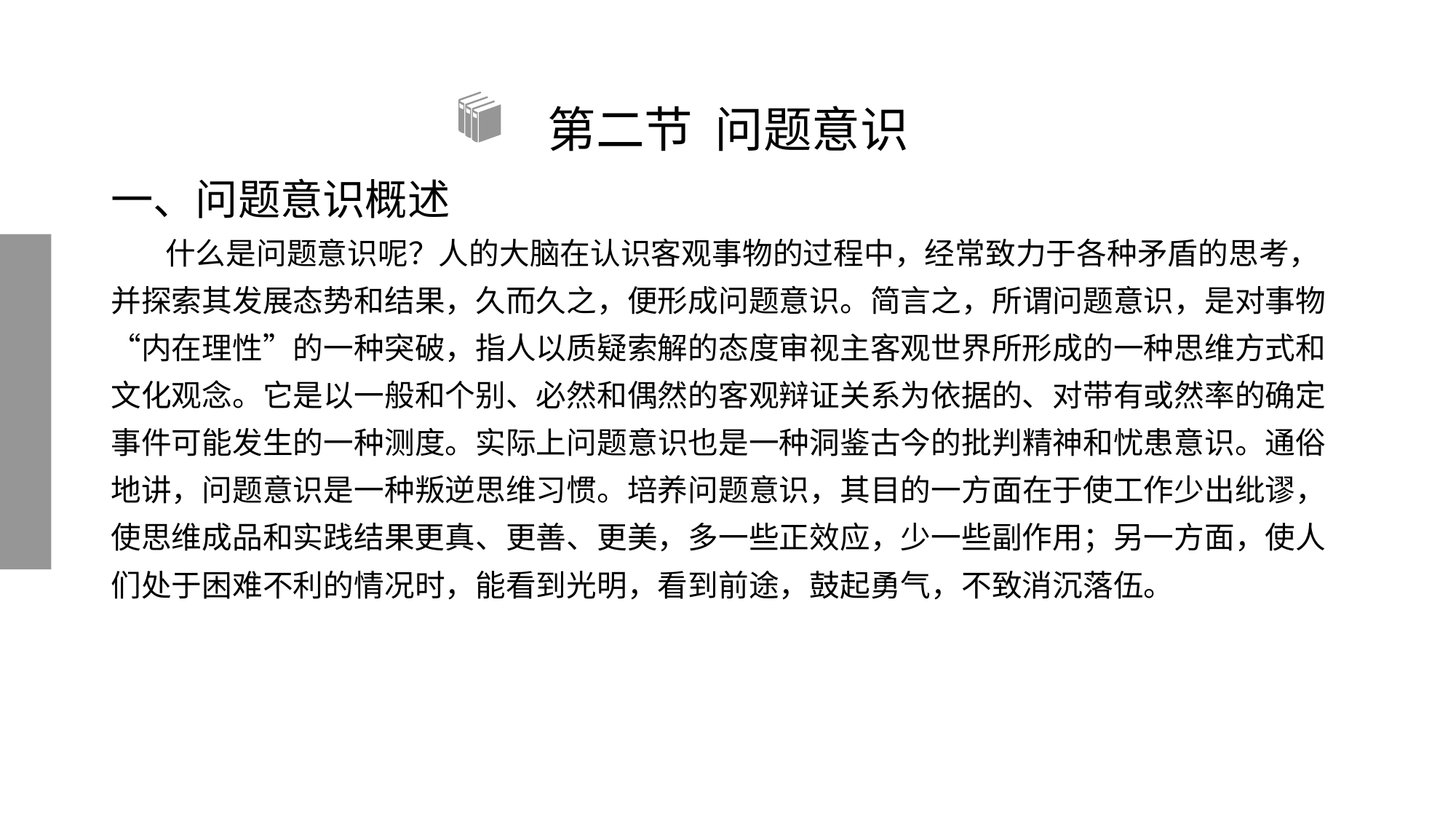

# 第二节  问题意识
一、问题意识概述
       什么是问题意识呢？人的大脑在认识客观事物的过程中，经常致力于各种矛盾的思考，并探索其发展态势和结果，久而久之，便形成问题意识。简言之，所谓问题意识，是对事物“内在理性”的一种突破，指人以质疑索解的态度审视主客观世界所形成的一种思维方式和文化观念。它是以一般和个别、必然和偶然的客观辩证关系为依据的、对带有或然率的确定事件可能发生的一种测度。实际上问题意识也是一种洞鉴古今的批判精神和忧患意识。通俗地讲，问题意识是一种叛逆思维习惯。培养问题意识，其目的一方面在于使工作少出纰谬，使思维成品和实践结果更真、更善、更美，多一些正效应，少一些副作用；另一方面，使人们处于困难不利的情况时，能看到光明，看到前途，鼓起勇气，不致消沉落伍。